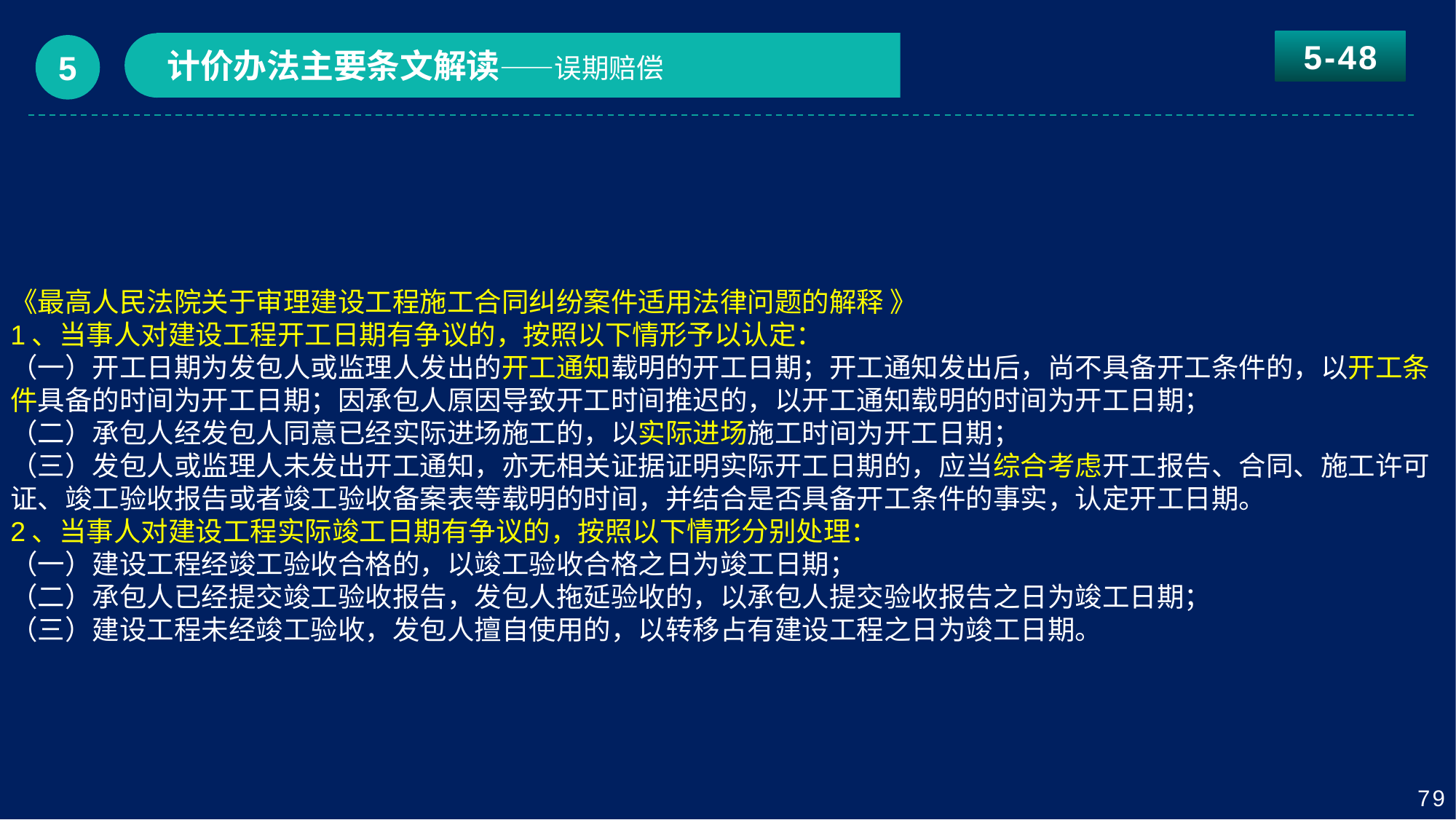

5-48
计价办法主要条文解读——误期赔偿

5
《最高人民法院关于审理建设工程施工合同纠纷案件适用法律问题的解释 》
1、当事人对建设工程开工日期有争议的，按照以下情形予以认定：
（一）开工日期为发包人或监理人发出的开工通知载明的开工日期；开工通知发出后，尚不具备开工条件的，以开工条件具备的时间为开工日期；因承包人原因导致开工时间推迟的，以开工通知载明的时间为开工日期；
（二）承包人经发包人同意已经实际进场施工的，以实际进场施工时间为开工日期；
（三）发包人或监理人未发出开工通知，亦无相关证据证明实际开工日期的，应当综合考虑开工报告、合同、施工许可证、竣工验收报告或者竣工验收备案表等载明的时间，并结合是否具备开工条件的事实，认定开工日期。
2、当事人对建设工程实际竣工日期有争议的，按照以下情形分别处理：
（一）建设工程经竣工验收合格的，以竣工验收合格之日为竣工日期；
（二）承包人已经提交竣工验收报告，发包人拖延验收的，以承包人提交验收报告之日为竣工日期；
（三）建设工程未经竣工验收，发包人擅自使用的，以转移占有建设工程之日为竣工日期。
79